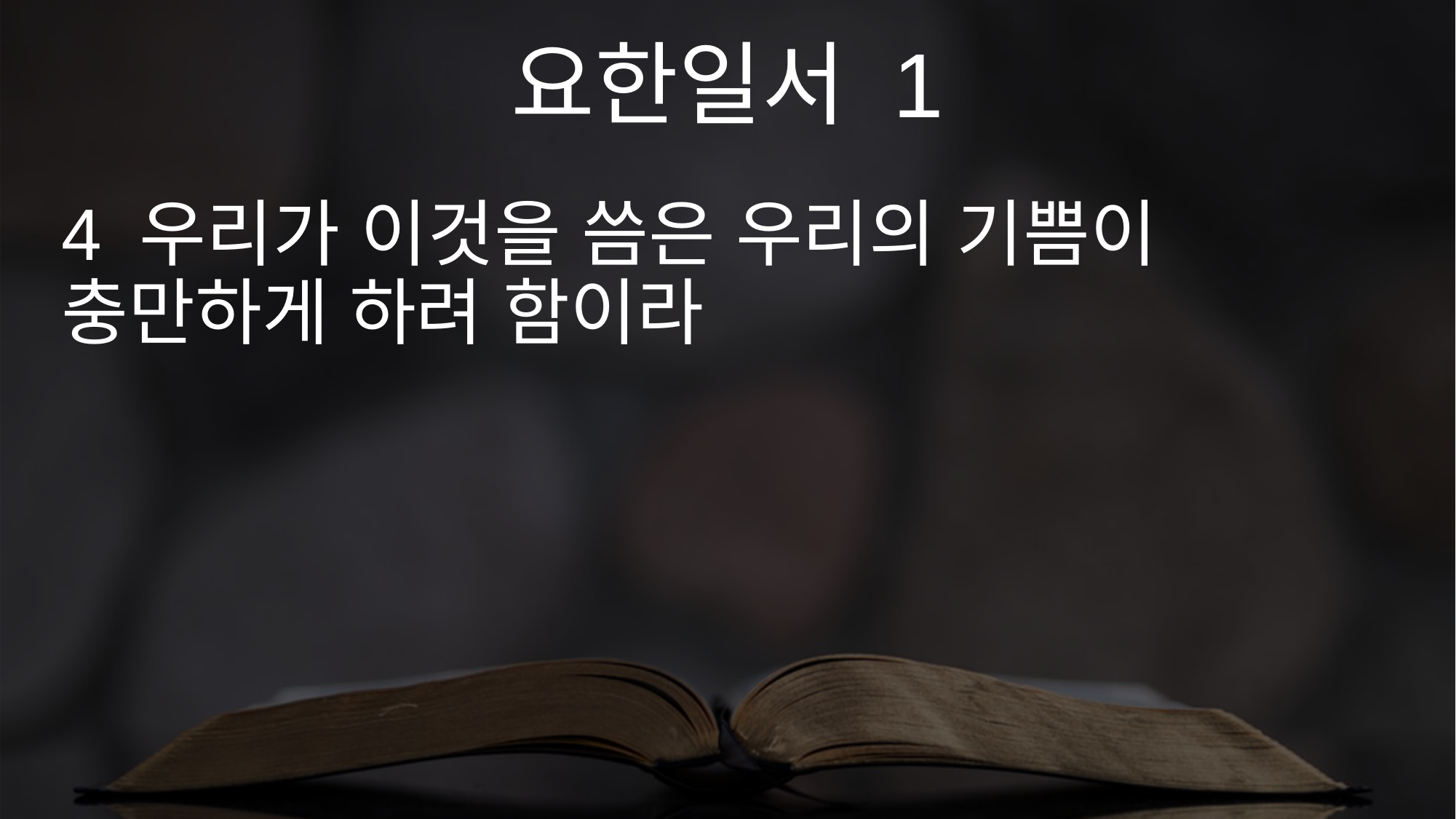

요한일서 1
4 우리가 이것을 씀은 우리의 기쁨이 충만하게 하려 함이라